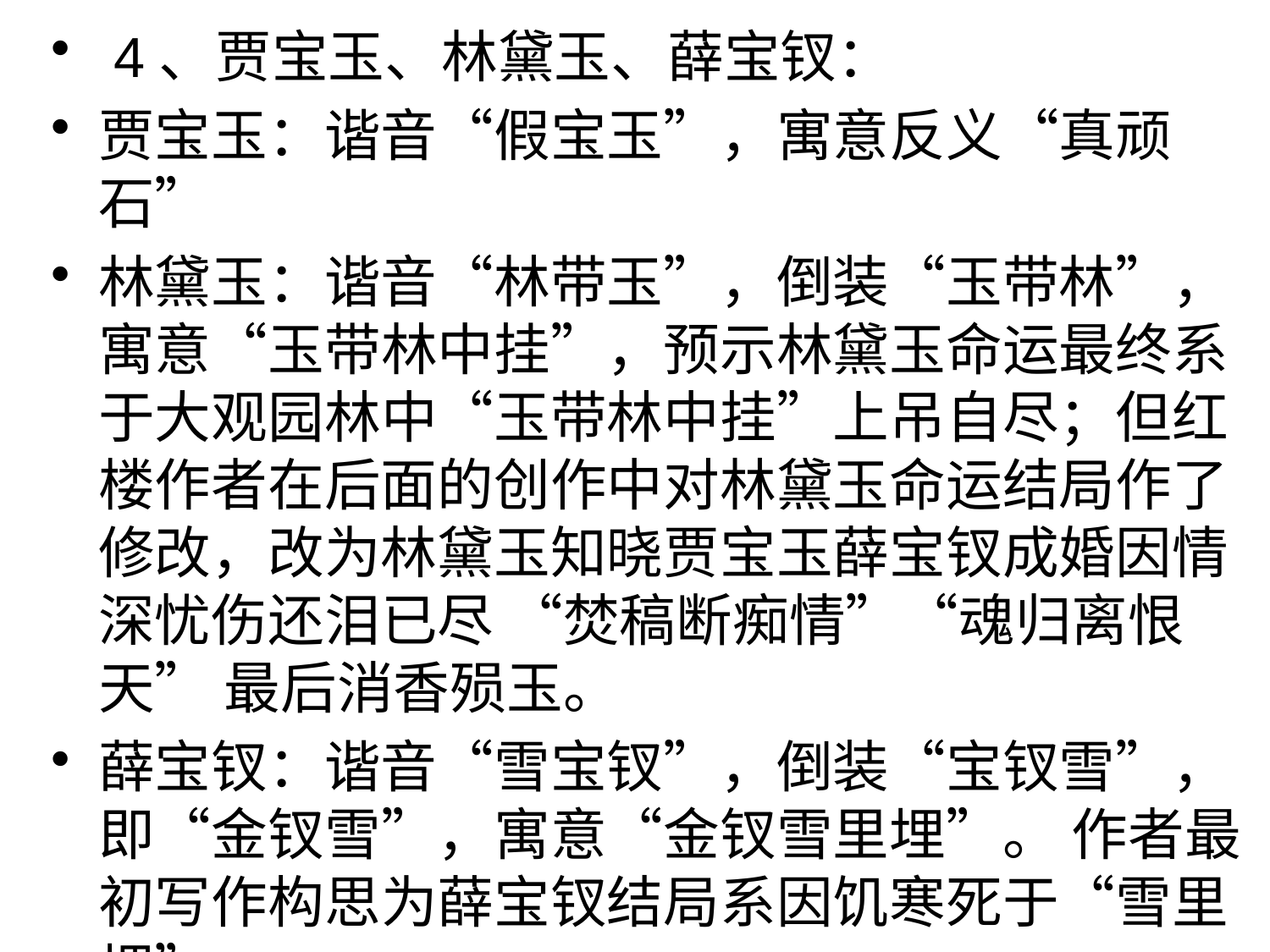

4、贾宝玉、林黛玉、薛宝钗：
贾宝玉：谐音“假宝玉”，寓意反义“真顽石”
林黛玉：谐音“林带玉”，倒装“玉带林”，寓意“玉带林中挂”，预示林黛玉命运最终系于大观园林中“玉带林中挂”上吊自尽；但红楼作者在后面的创作中对林黛玉命运结局作了修改，改为林黛玉知晓贾宝玉薛宝钗成婚因情深忧伤还泪已尽 “焚稿断痴情”“魂归离恨天” 最后消香殒玉。
薛宝钗：谐音“雪宝钗”，倒装“宝钗雪”，即“金钗雪”，寓意“金钗雪里埋”。 作者最初写作构思为薛宝钗结局系因饥寒死于“雪里埋”。
#